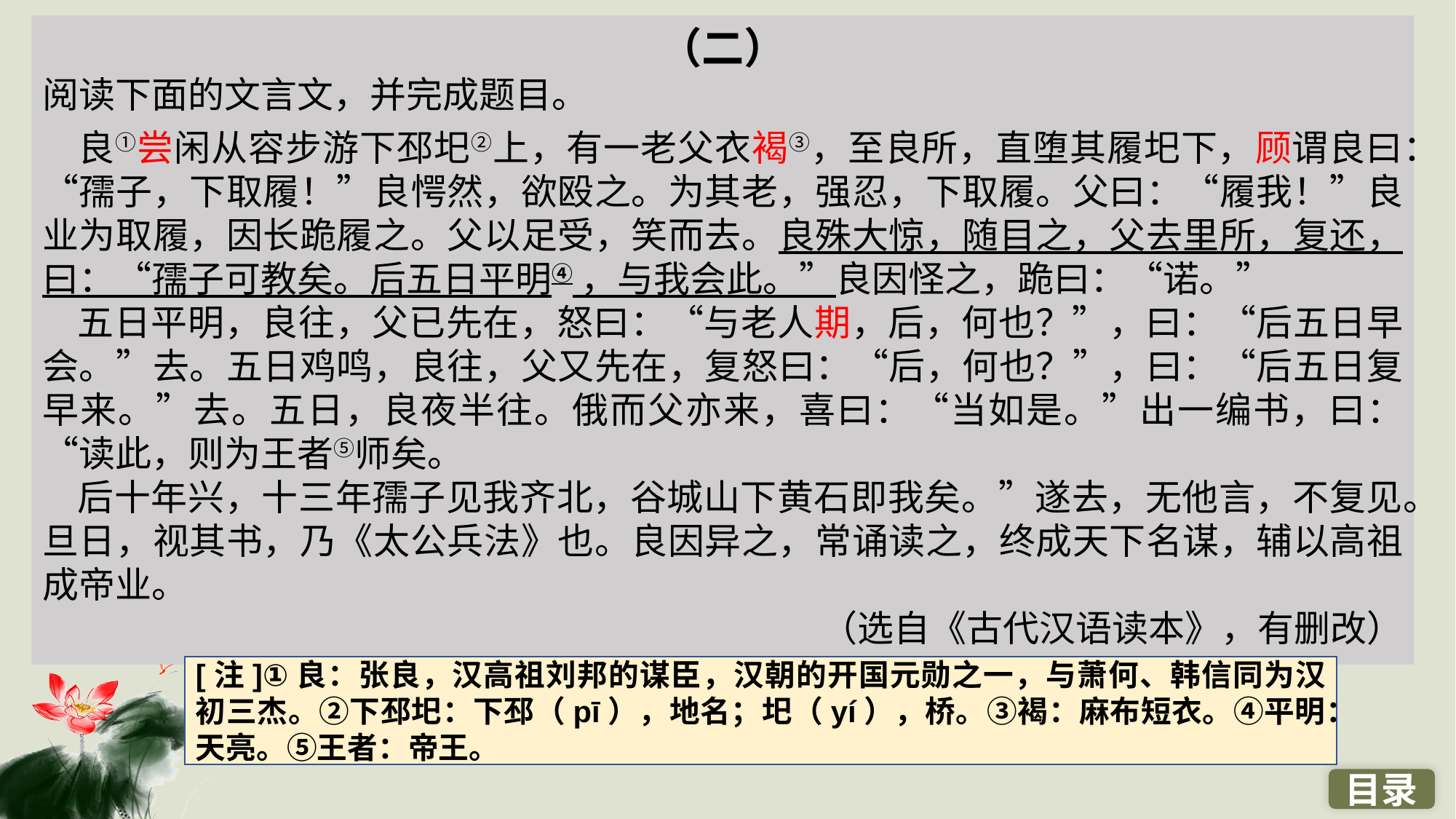

（二）
阅读下面的文言文，并完成题目。
   良①尝闲从容步游下邳圯②上，有一老父衣褐③，至良所，直堕其履圯下，顾谓良曰：“孺子，下取履！”良愕然，欲殴之。为其老，强忍，下取履。父曰：“履我！”良业为取履，因长跪履之。父以足受，笑而去。良殊大惊，随目之，父去里所，复还，曰：“孺子可教矣。后五日平明④ ，与我会此。”良因怪之，跪曰：“诺。”
   五日平明，良往，父已先在，怒曰：“与老人期，后，何也？”，曰：“后五日早会。”去。五日鸡鸣，良往，父又先在，复怒曰：“后，何也？”，曰：“后五日复早来。”去。五日，良夜半往。俄而父亦来，喜曰：“当如是。”出一编书，曰：“读此，则为王者⑤师矣。
   后十年兴，十三年孺子见我齐北，谷城山下黄石即我矣。”遂去，无他言，不复见。旦日，视其书，乃《太公兵法》也。良因异之，常诵读之，终成天下名谋，辅以高祖成帝业。
（选自《古代汉语读本》，有删改）
[注]①良：张良，汉高祖刘邦的谋臣，汉朝的开国元勋之一，与萧何、韩信同为汉初三杰。②下邳圯：下邳（pī），地名；圯（yí），桥。③褐：麻布短衣。④平明：天亮。⑤王者：帝王。